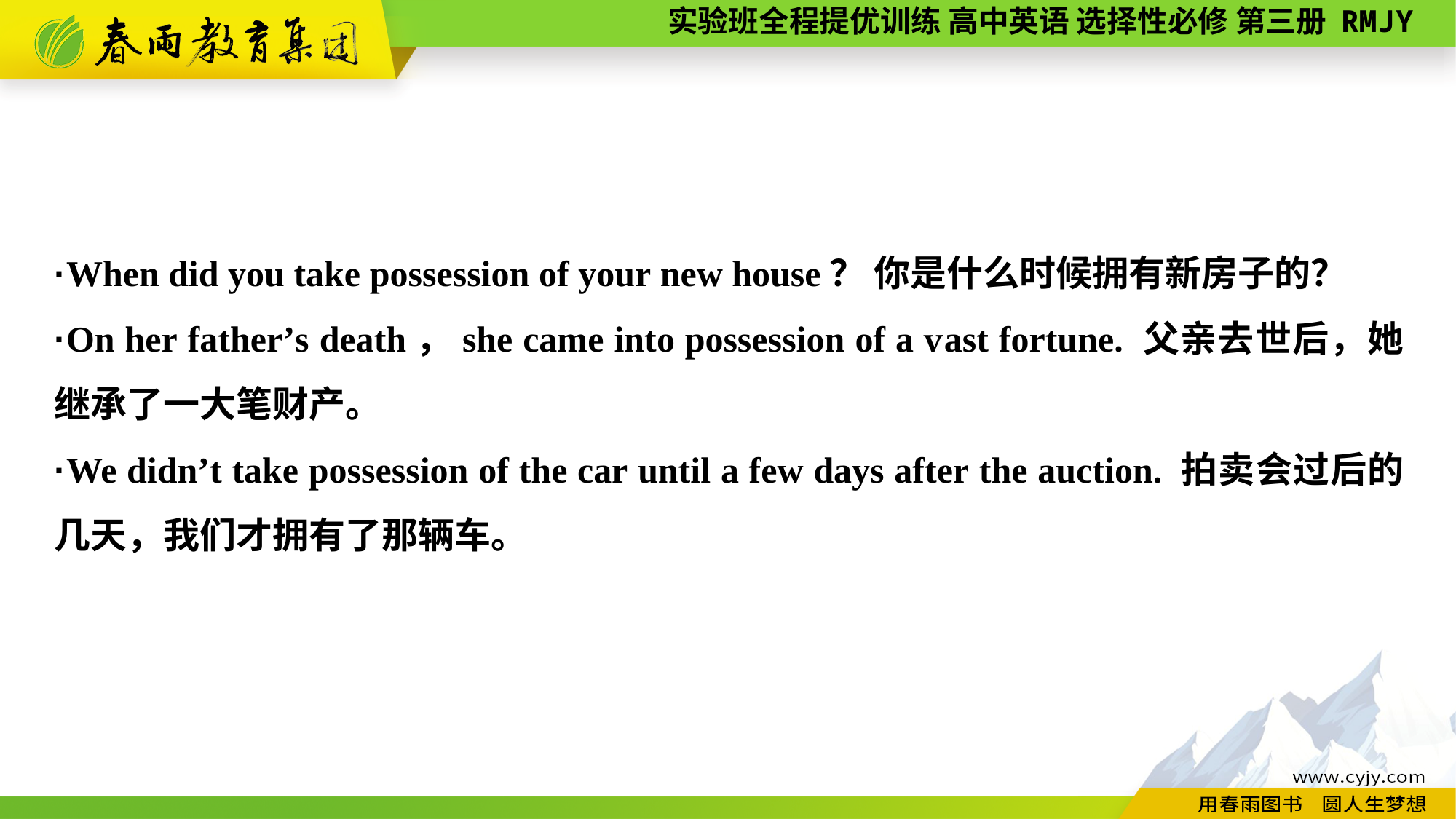

·When did you take possession of your new house？ 你是什么时候拥有新房子的？
·On her father’s death，she came into possession of a vast fortune. 父亲去世后，她继承了一大笔财产。
·We didn’t take possession of the car until a few days after the auction. 拍卖会过后的几天，我们才拥有了那辆车。